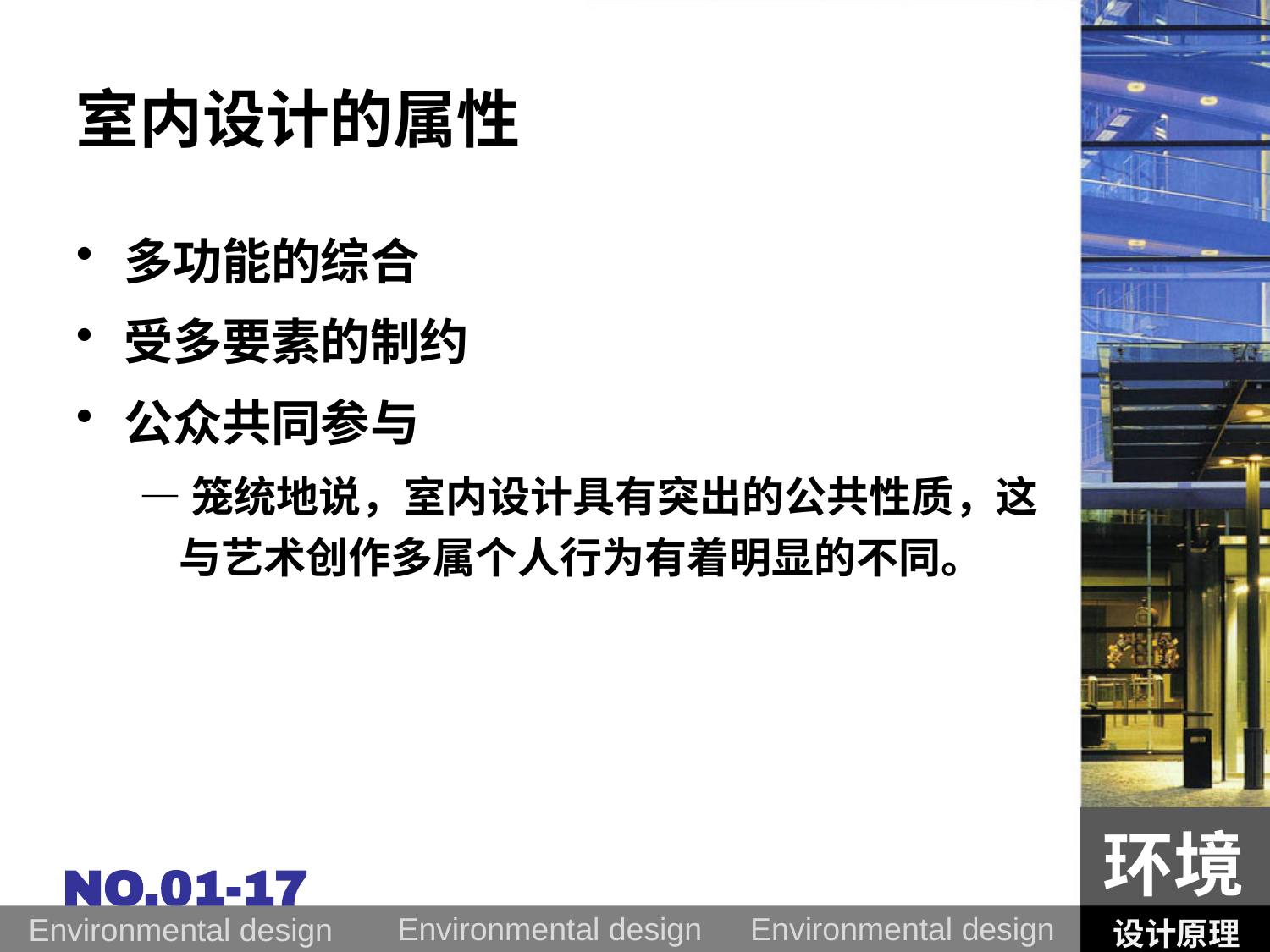

# 室内设计的属性

多功能的综合
受多要素的制约
公众共同参与
—笼统地说，室内设计具有突出的公共性质，这与艺术创作多属个人行为有着明显的不同。

环境

NO.01-17
设计原理
Environmental design
Environmental design
Environmental design